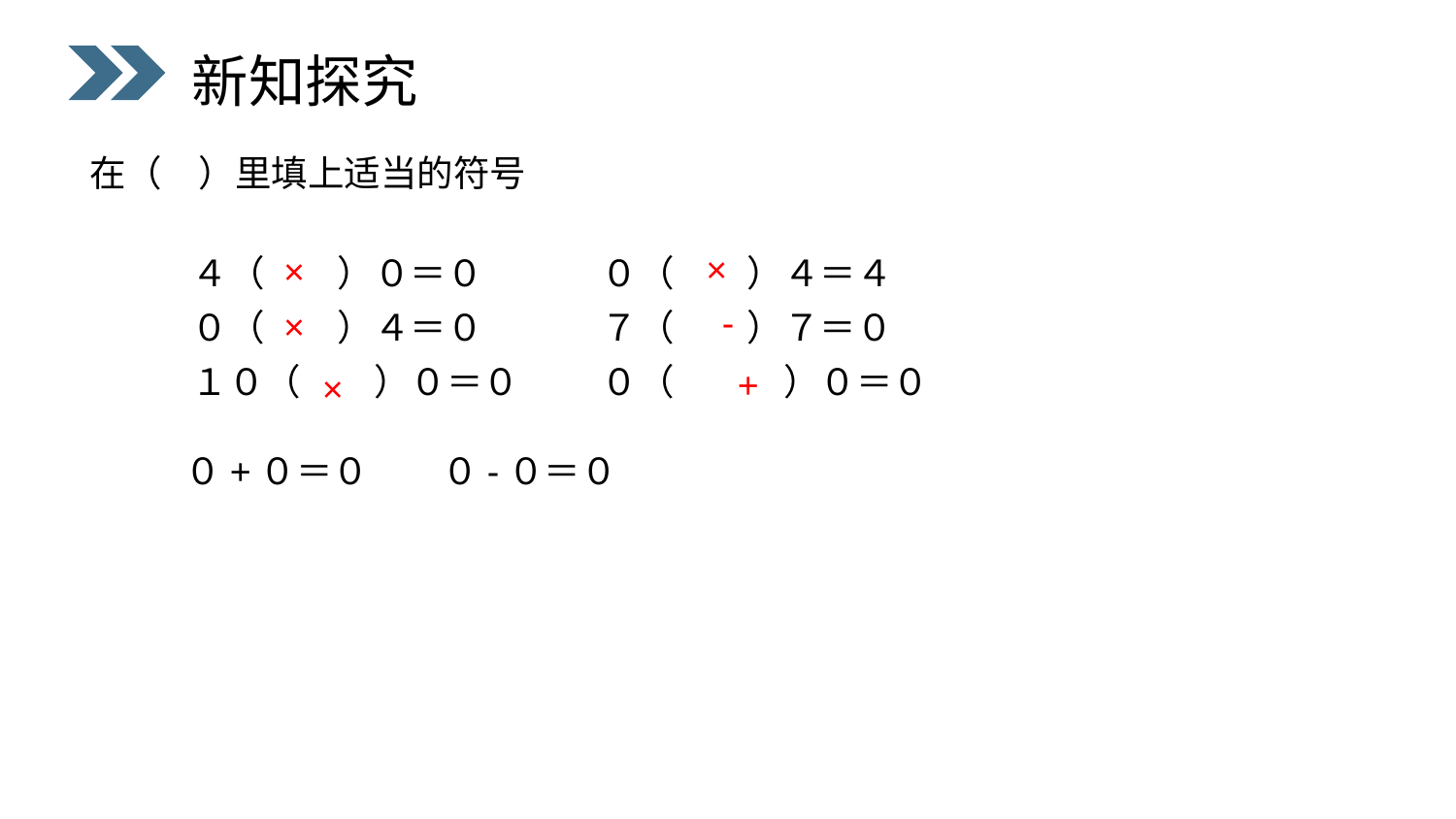

新知探究
在（　）里填上适当的符号
×
×
４（　　）０＝０          　０（　　）４＝４
０（　　）４＝０　          ７（　　）７＝０
１０（　　）０＝０          ０（　　　）０＝０
-
×

+
×
０+０＝０　　０-０＝０